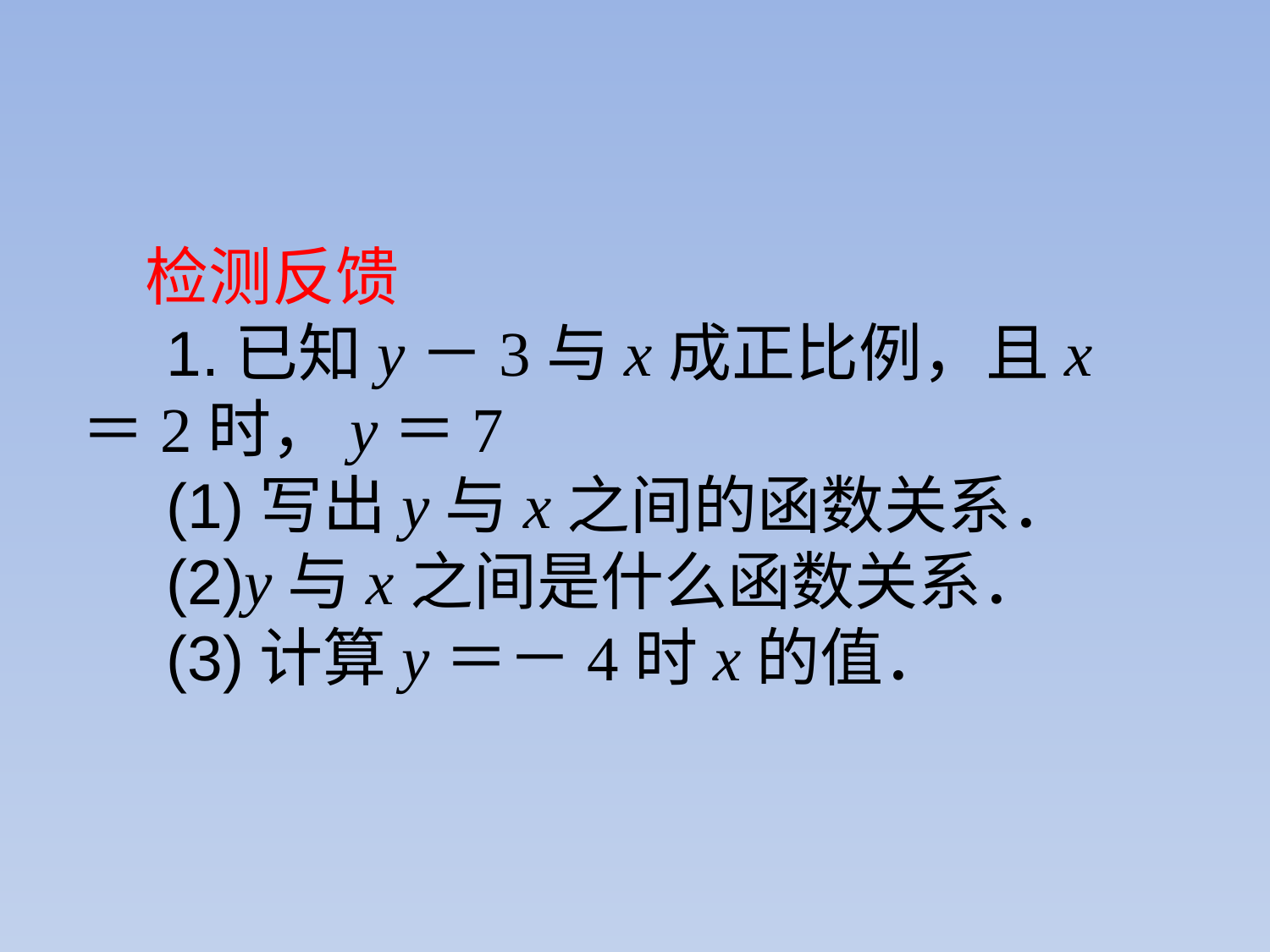

检测反馈
1.已知y－3与x成正比例，且x＝2时，y＝7
(1)写出y与x之间的函数关系．
(2)y与x之间是什么函数关系．
(3)计算y＝－4时x的值．